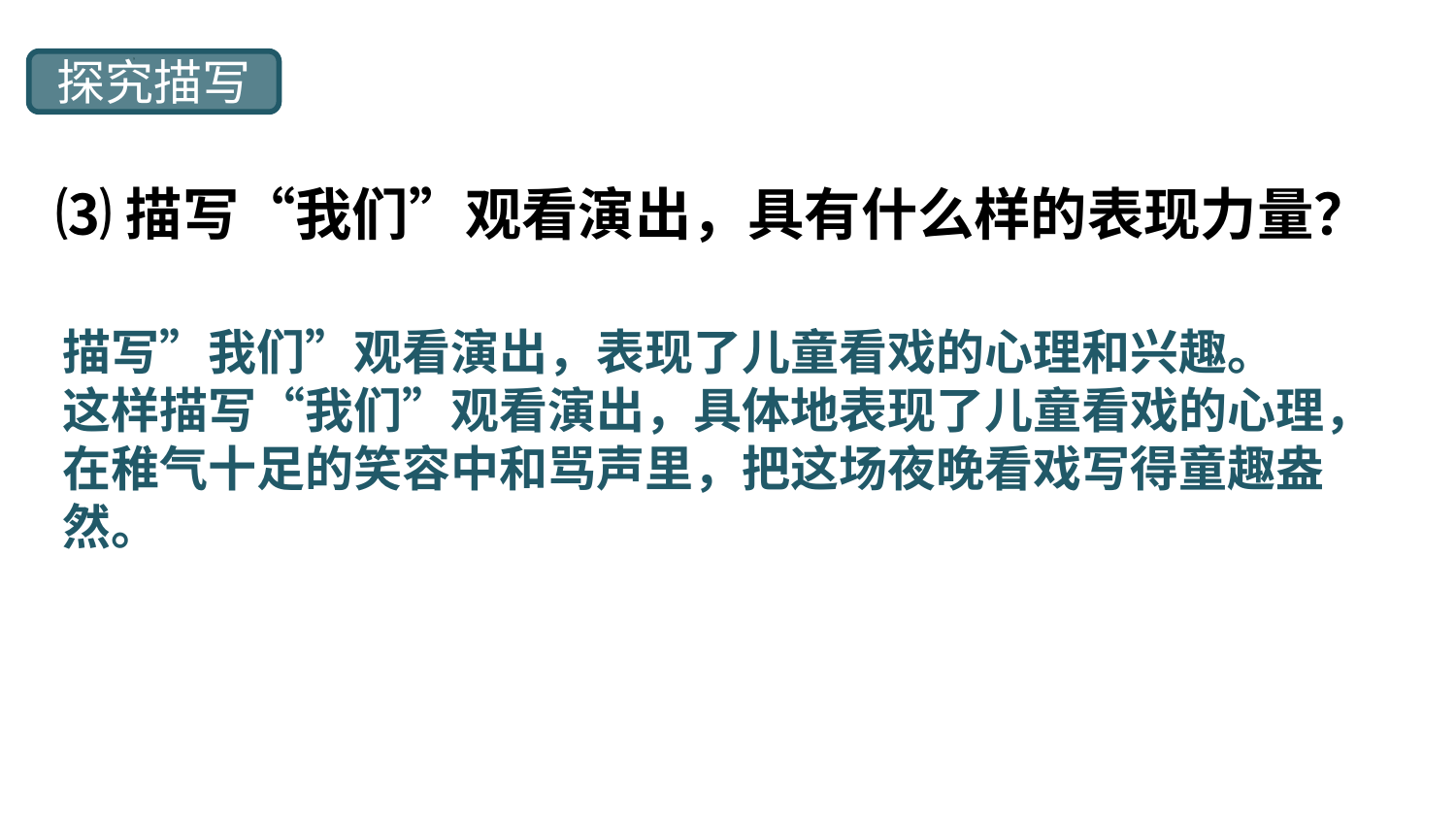

探究描写
 ⑶描写“我们”观看演出，具有什么样的表现力量？
描写”我们”观看演出，表现了儿童看戏的心理和兴趣。
这样描写“我们”观看演出，具体地表现了儿童看戏的心理，在稚气十足的笑容中和骂声里，把这场夜晚看戏写得童趣盎然。